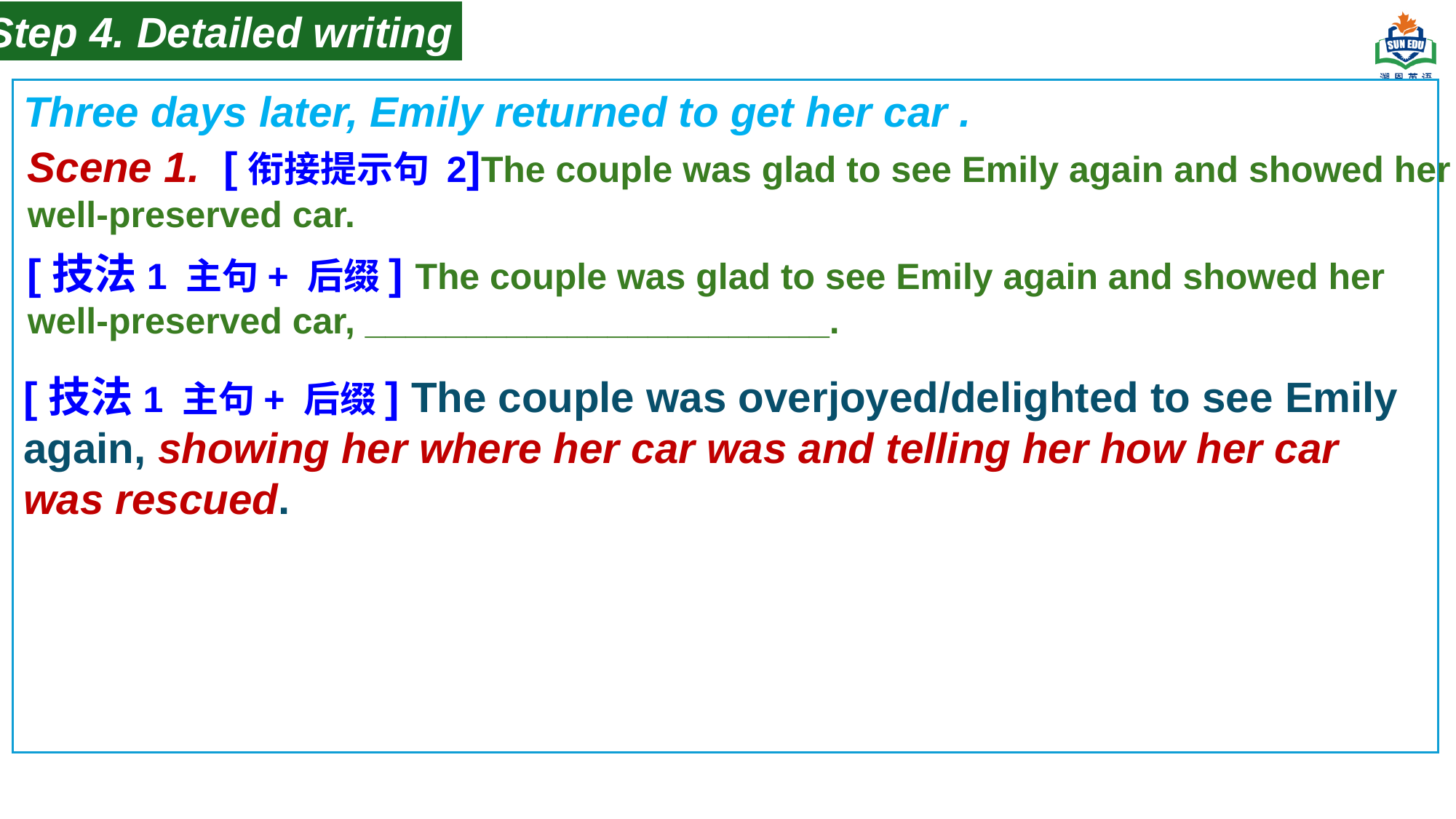

Step 4. Detailed writing
Three days later, Emily returned to get her car .

Scene 1.  [衔接提示句 2]The couple was glad to see Emily again and showed her well-preserved car.
[技法1 主句+ 后缀] The couple was glad to see Emily again and showed her well-preserved car, _______________________.
[技法1 主句+ 后缀] The couple was overjoyed/delighted to see Emily again, showing her where her car was and telling her how her car was rescued.